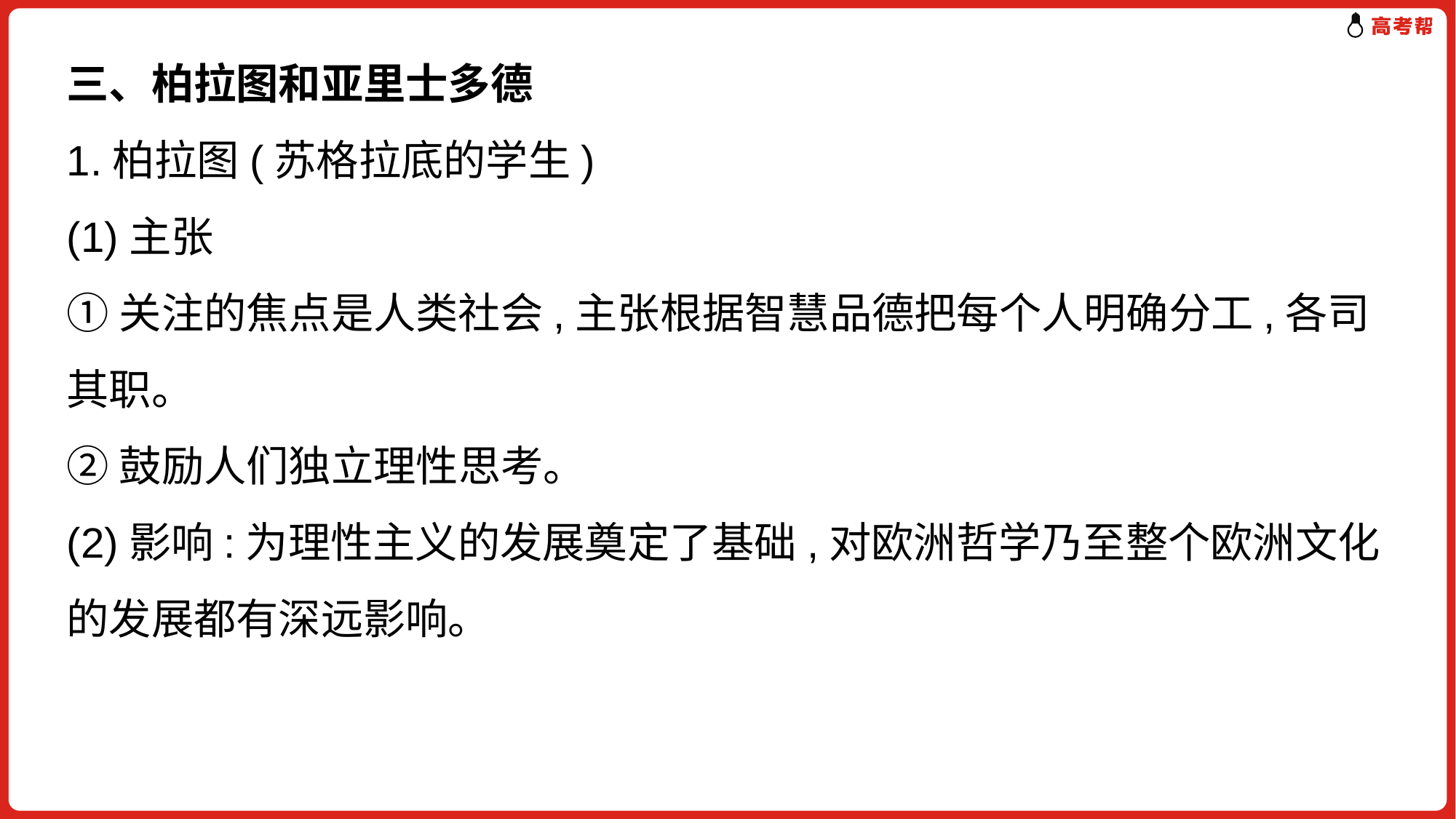

三、柏拉图和亚里士多德
1.柏拉图(苏格拉底的学生)
(1)主张
①关注的焦点是人类社会,主张根据智慧品德把每个人明确分工,各司其职。
②鼓励人们独立理性思考。
(2)影响:为理性主义的发展奠定了基础,对欧洲哲学乃至整个欧洲文化的发展都有深远影响。